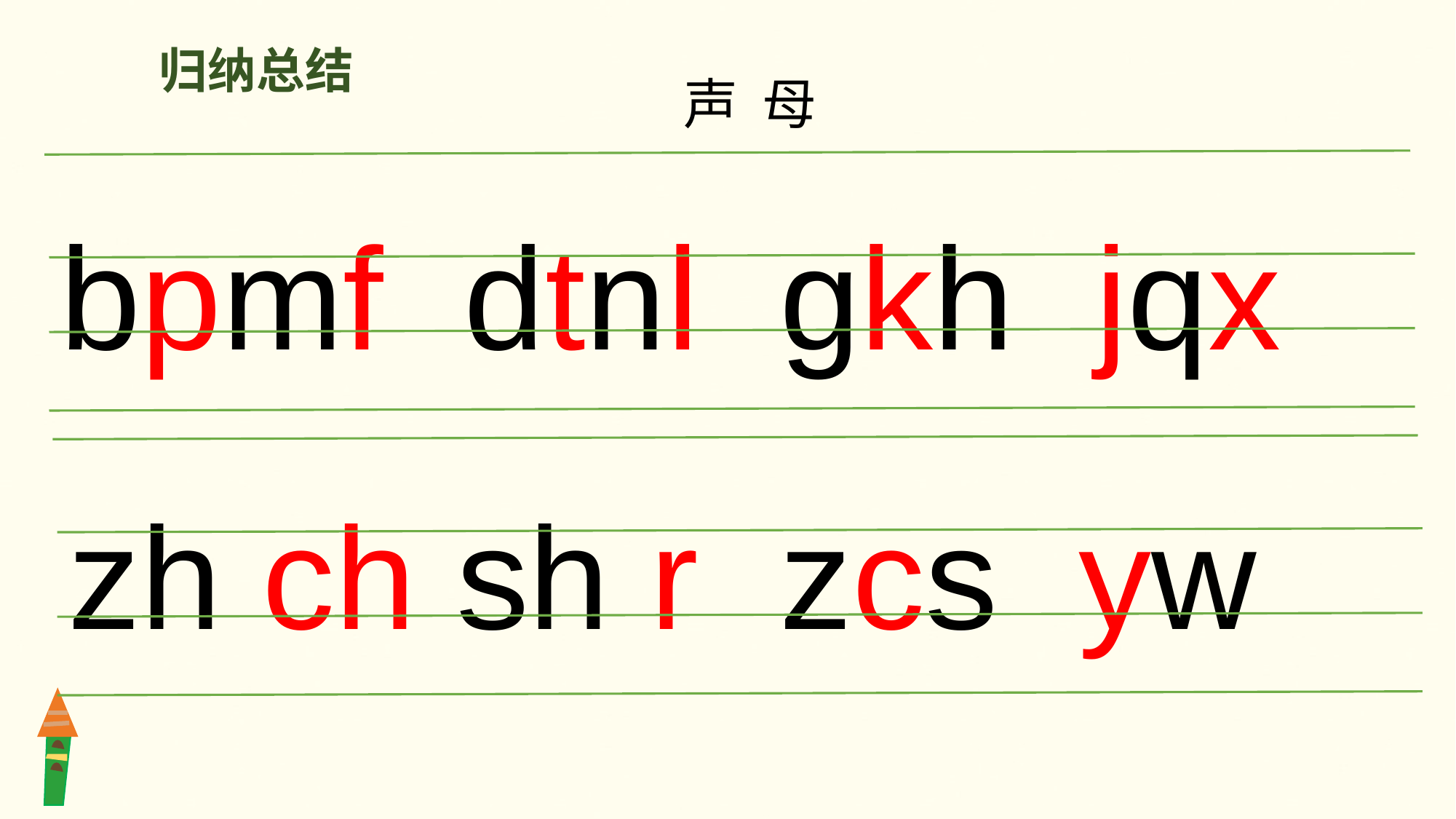

归纳总结
声  母
bpmf  dtnl  gkh  jqx
zh ch sh r  zcs  yw